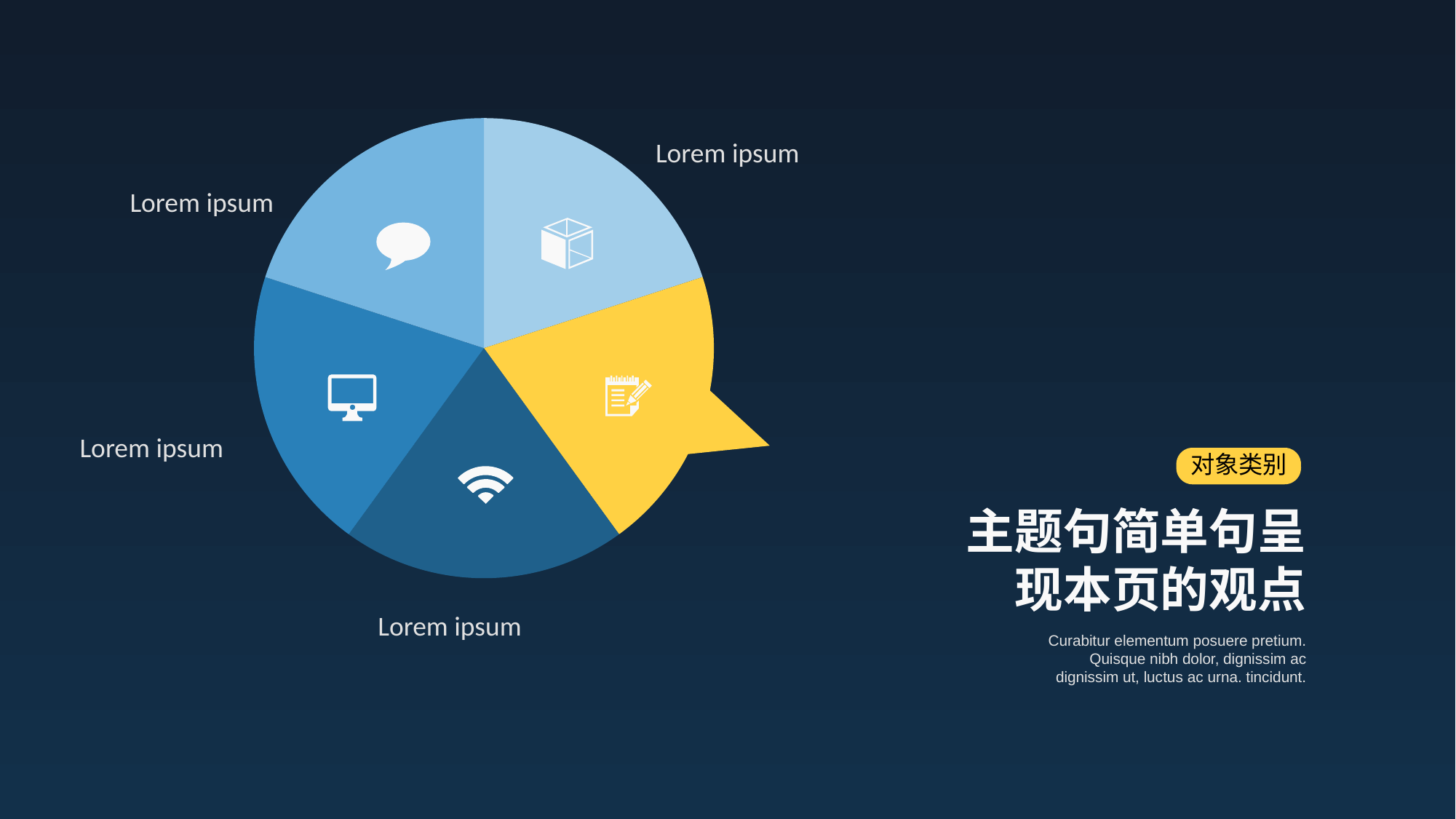

### Chart

| Category | Sales |
|---|---|
| 1st Qtr | 3.0 |
| 2nd Qtr | 3.0 |
| 3rd Qtr | 3.0 |
| 4th Qtr | 3.0 |
| 5 | 3.0 |
Lorem ipsum
Lorem ipsum

Lorem ipsum
对象类别

主题句简单句呈现本页的观点
Lorem ipsum
Curabitur elementum posuere pretium. Quisque nibh dolor, dignissim ac dignissim ut, luctus ac urna. tincidunt.